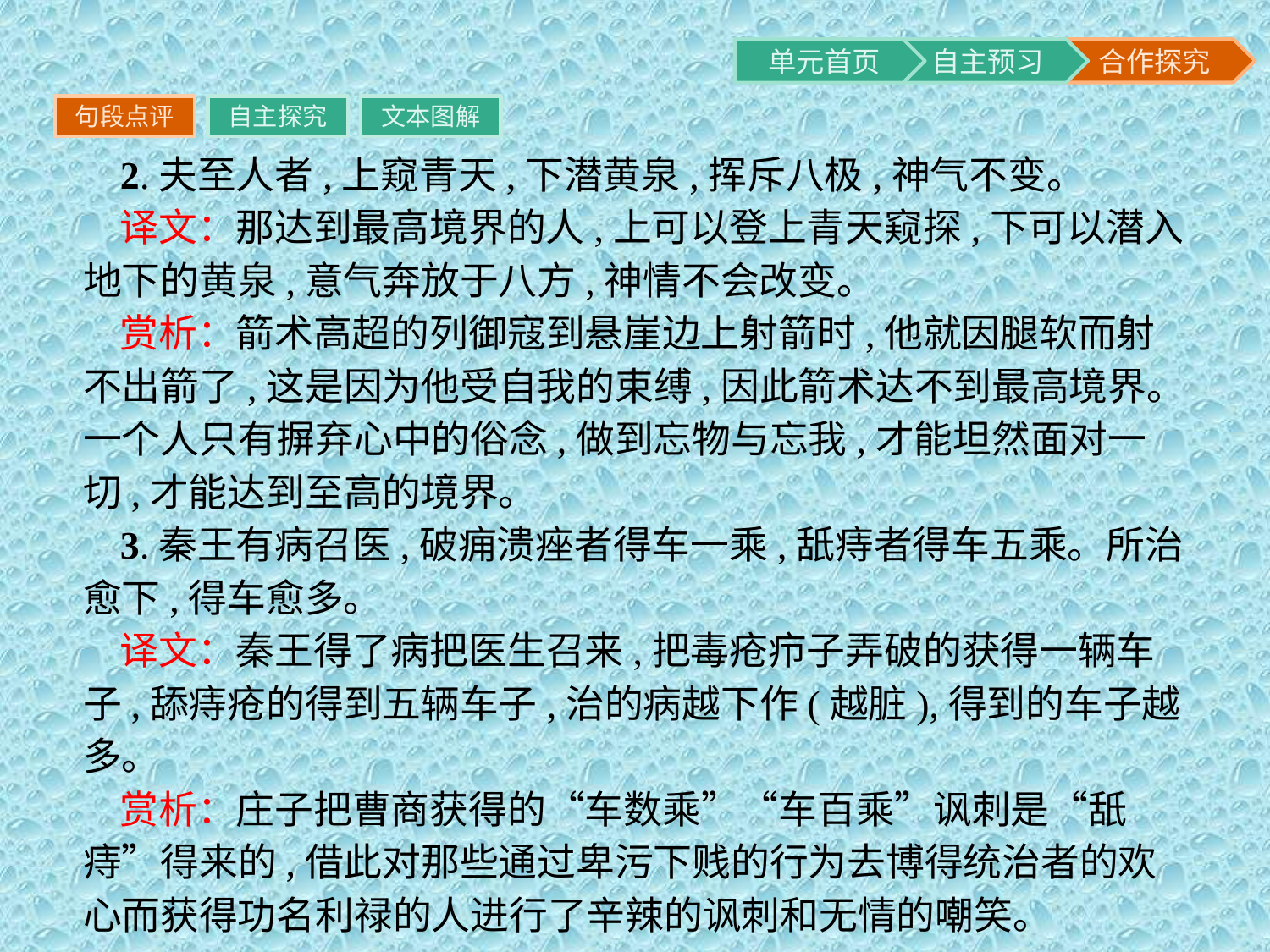

句段点评
自主探究
文本图解
2.夫至人者,上窥青天,下潜黄泉,挥斥八极,神气不变。
译文：那达到最高境界的人,上可以登上青天窥探,下可以潜入地下的黄泉,意气奔放于八方,神情不会改变。
赏析：箭术高超的列御寇到悬崖边上射箭时,他就因腿软而射不出箭了,这是因为他受自我的束缚,因此箭术达不到最高境界。一个人只有摒弃心中的俗念,做到忘物与忘我,才能坦然面对一切,才能达到至高的境界。
3.秦王有病召医,破痈溃痤者得车一乘,舐痔者得车五乘。所治愈下,得车愈多。
译文：秦王得了病把医生召来,把毒疮疖子弄破的获得一辆车子,舔痔疮的得到五辆车子,治的病越下作(越脏),得到的车子越多。
赏析：庄子把曹商获得的“车数乘”“车百乘”讽刺是“舐痔”得来的,借此对那些通过卑污下贱的行为去博得统治者的欢心而获得功名利禄的人进行了辛辣的讽刺和无情的嘲笑。